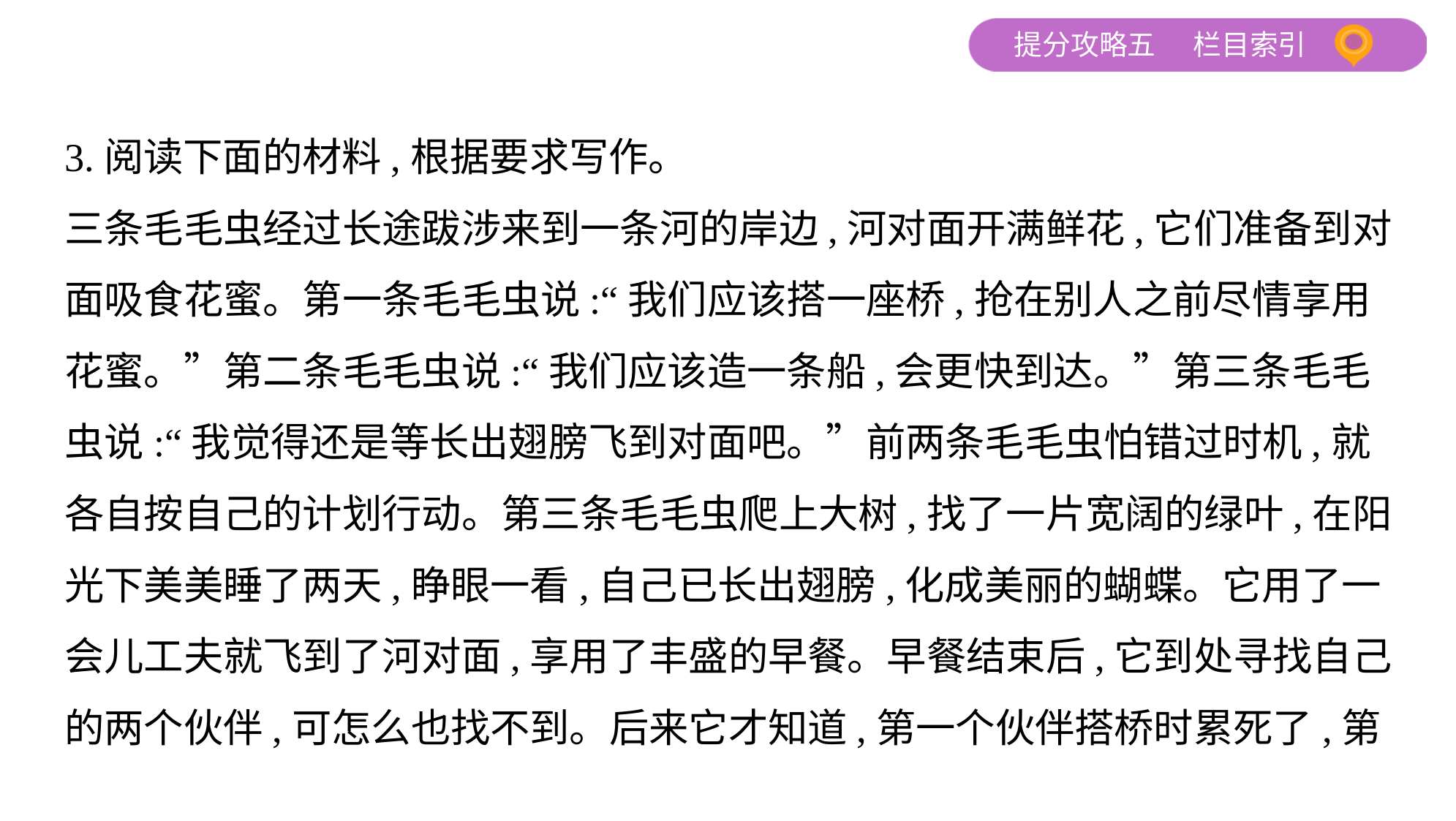

3.阅读下面的材料,根据要求写作。
三条毛毛虫经过长途跋涉来到一条河的岸边,河对面开满鲜花,它们准备到对
面吸食花蜜。第一条毛毛虫说:“我们应该搭一座桥,抢在别人之前尽情享用
花蜜。”第二条毛毛虫说:“我们应该造一条船,会更快到达。”第三条毛毛
虫说:“我觉得还是等长出翅膀飞到对面吧。”前两条毛毛虫怕错过时机,就
各自按自己的计划行动。第三条毛毛虫爬上大树,找了一片宽阔的绿叶,在阳
光下美美睡了两天,睁眼一看,自己已长出翅膀,化成美丽的蝴蝶。它用了一
会儿工夫就飞到了河对面,享用了丰盛的早餐。早餐结束后,它到处寻找自己
的两个伙伴,可怎么也找不到。后来它才知道,第一个伙伴搭桥时累死了,第